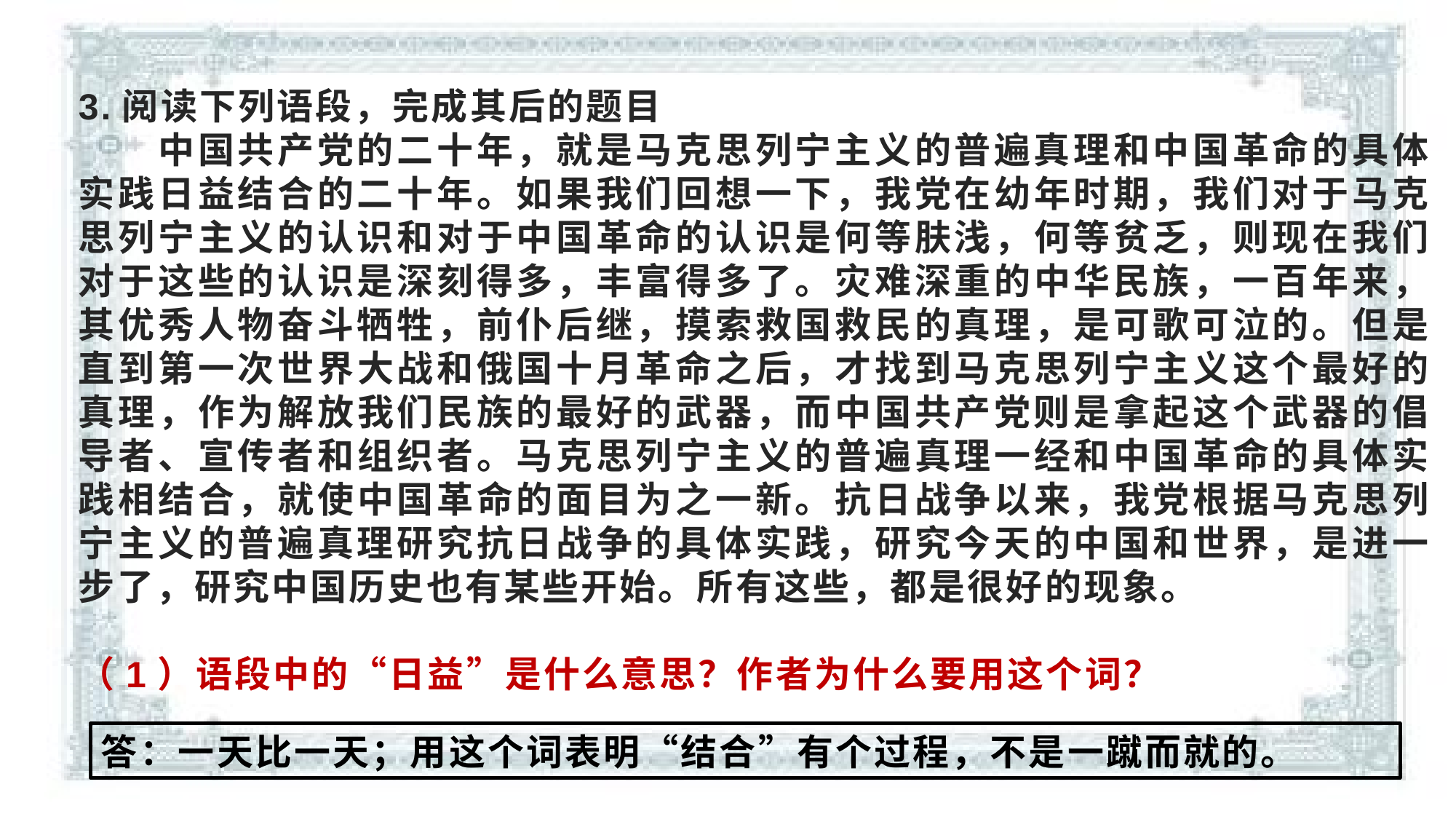

3.阅读下列语段，完成其后的题目
　　中国共产党的二十年，就是马克思列宁主义的普遍真理和中国革命的具体实践日益结合的二十年。如果我们回想一下，我党在幼年时期，我们对于马克思列宁主义的认识和对于中国革命的认识是何等肤浅，何等贫乏，则现在我们对于这些的认识是深刻得多，丰富得多了。灾难深重的中华民族，一百年来，其优秀人物奋斗牺牲，前仆后继，摸索救国救民的真理，是可歌可泣的。但是直到第一次世界大战和俄国十月革命之后，才找到马克思列宁主义这个最好的真理，作为解放我们民族的最好的武器，而中国共产党则是拿起这个武器的倡导者、宣传者和组织者。马克思列宁主义的普遍真理一经和中国革命的具体实践相结合，就使中国革命的面目为之一新。抗日战争以来，我党根据马克思列宁主义的普遍真理研究抗日战争的具体实践，研究今天的中国和世界，是进一步了，研究中国历史也有某些开始。所有这些，都是很好的现象。

（1）语段中的“日益”是什么意思？作者为什么要用这个词？

答：一天比一天；用这个词表明“结合”有个过程，不是一蹴而就的。